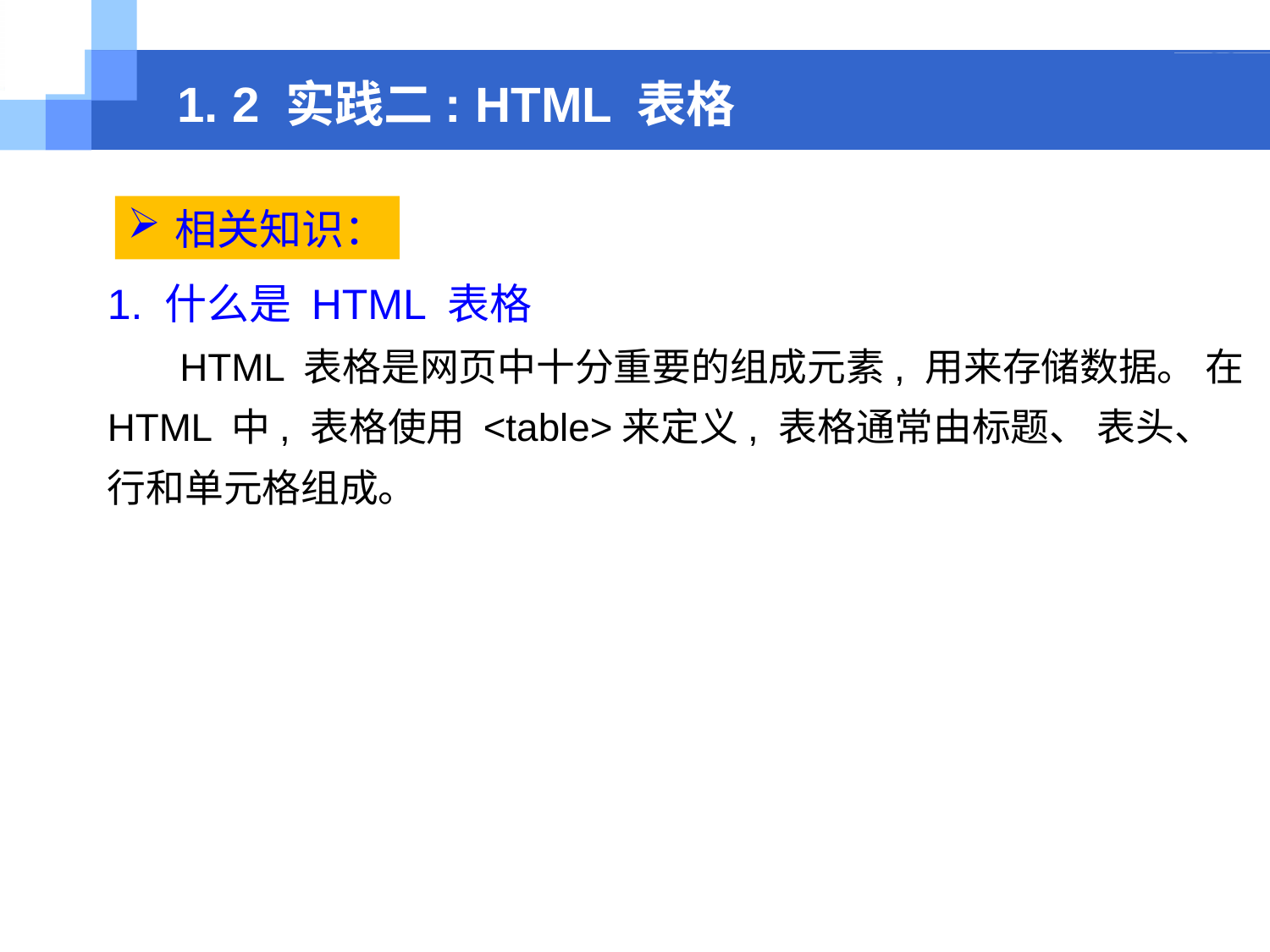

1. 2 实践二: HTML 表格
相关知识：
1. 什么是 HTML 表格
 HTML 表格是网页中十分重要的组成元素, 用来存储数据。 在 HTML 中, 表格使用 <table>来定义, 表格通常由标题、 表头、 行和单元格组成。